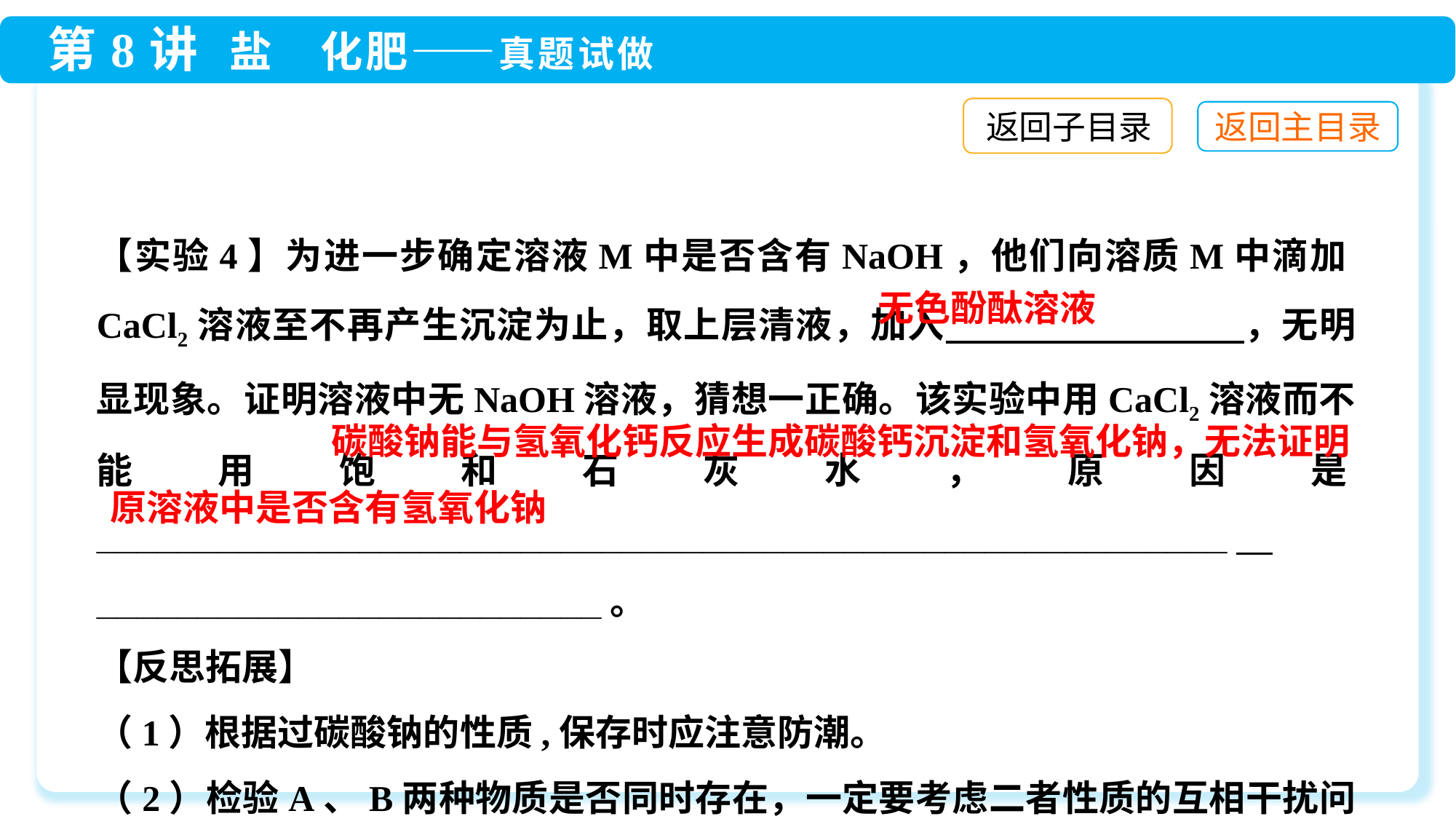

返回子目录

【实验4】为进一步确定溶液M中是否含有NaOH，他们向溶质M中滴加CaCl2溶液至不再产生沉淀为止，取上层清液，加入　　　　　　　　，无明显现象。证明溶液中无NaOH溶液，猜想一正确。该实验中用CaCl2溶液而不能用饱和石灰水，原因是________________________________________________________
_________________________。
【反思拓展】
（1）根据过碳酸钠的性质,保存时应注意防潮。
（2）检验A、B两种物质是否同时存在，一定要考虑二者性质的互相干扰问题。
无色酚酞溶液
碳酸钠能与氢氧化钙反应生成碳酸钙沉淀和氢氧化钠，无法证明
原溶液中是否含有氢氧化钠